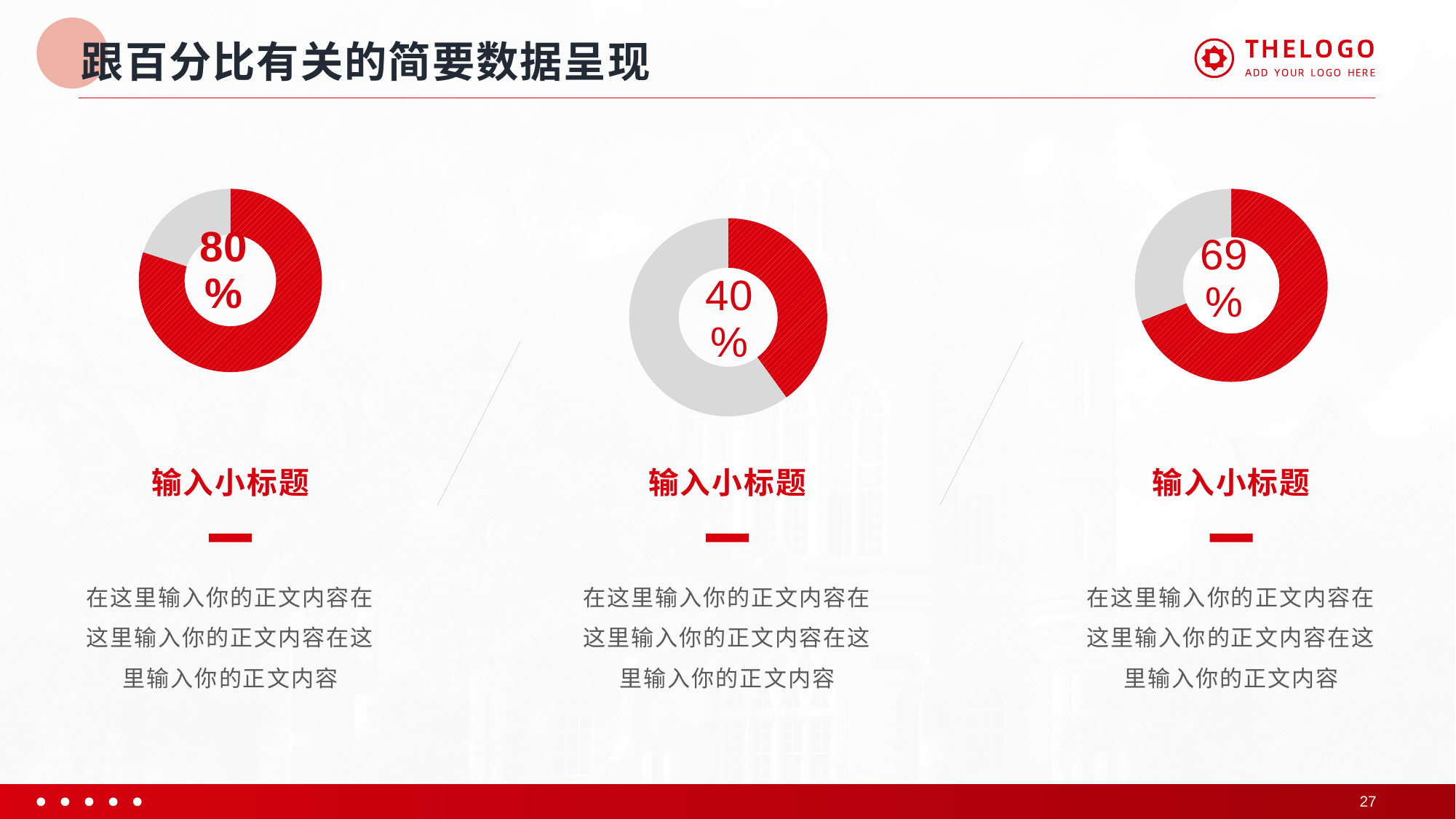

# 跟百分比有关的简要数据呈现

### Chart

| Category | 数值 |
|---|---|
| 项目1 | 8.0 |
| 项目2 | 2.0 |

### Chart

| Category | 数值 |
|---|---|
| 项目1 | 4.0 |
| 项目2 | 6.0 |

### Chart

| Category | 数值 |
|---|---|
| 项目1 | 6.9 |
| 项目2 | 3.1 |
输入小标题

在这里输入你的正文内容在这里输入你的正文内容在这里输入你的正文内容
输入小标题

在这里输入你的正文内容在这里输入你的正文内容在这里输入你的正文内容
输入小标题

在这里输入你的正文内容在这里输入你的正文内容在这里输入你的正文内容
27